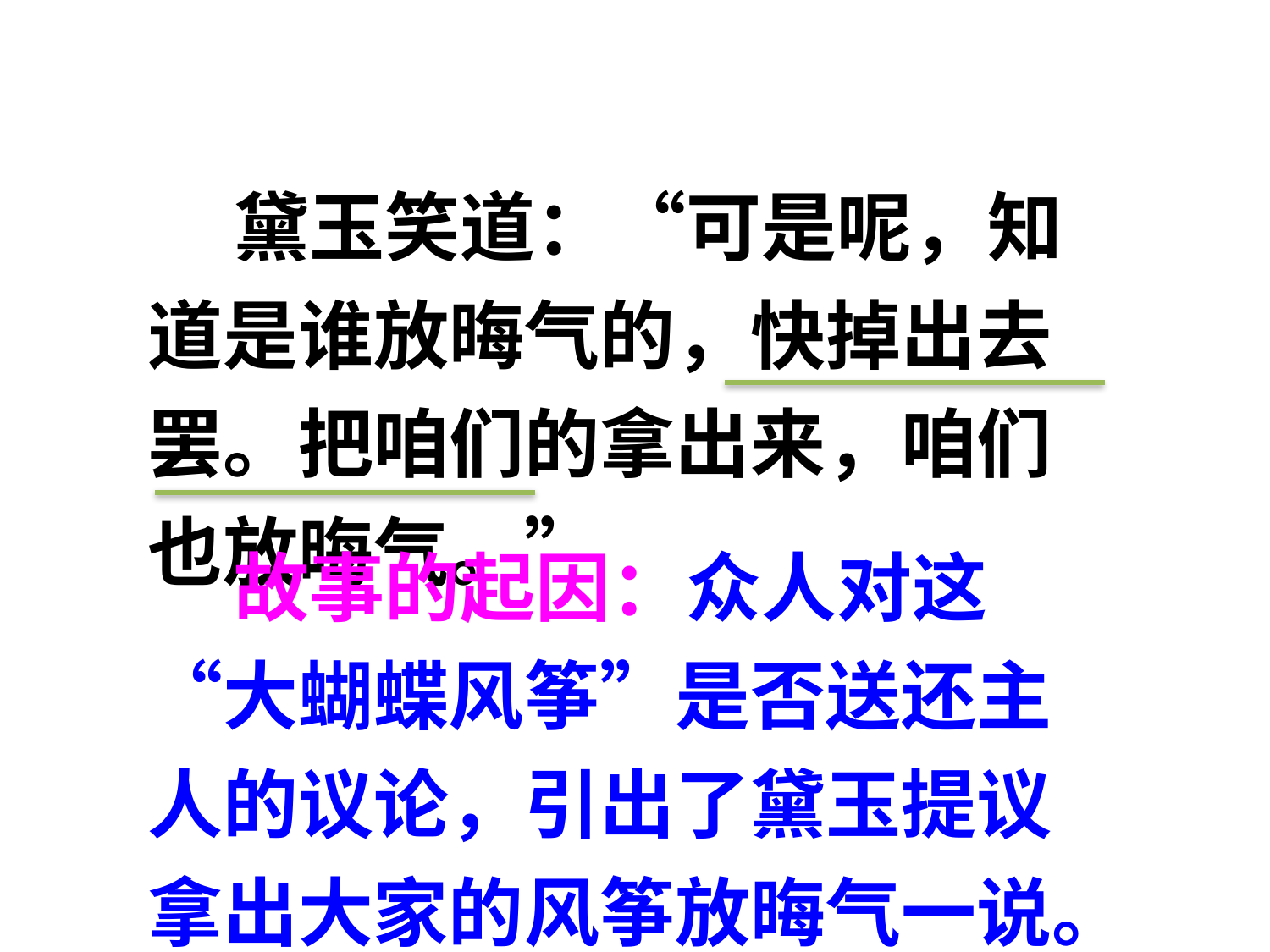

黛玉笑道：“可是呢，知道是谁放晦气的，快掉出去罢。把咱们的拿出来，咱们也放晦气。”
    故事的起因：众人对这“大蝴蝶风筝”是否送还主人的议论，引出了黛玉提议拿出大家的风筝放晦气一说。